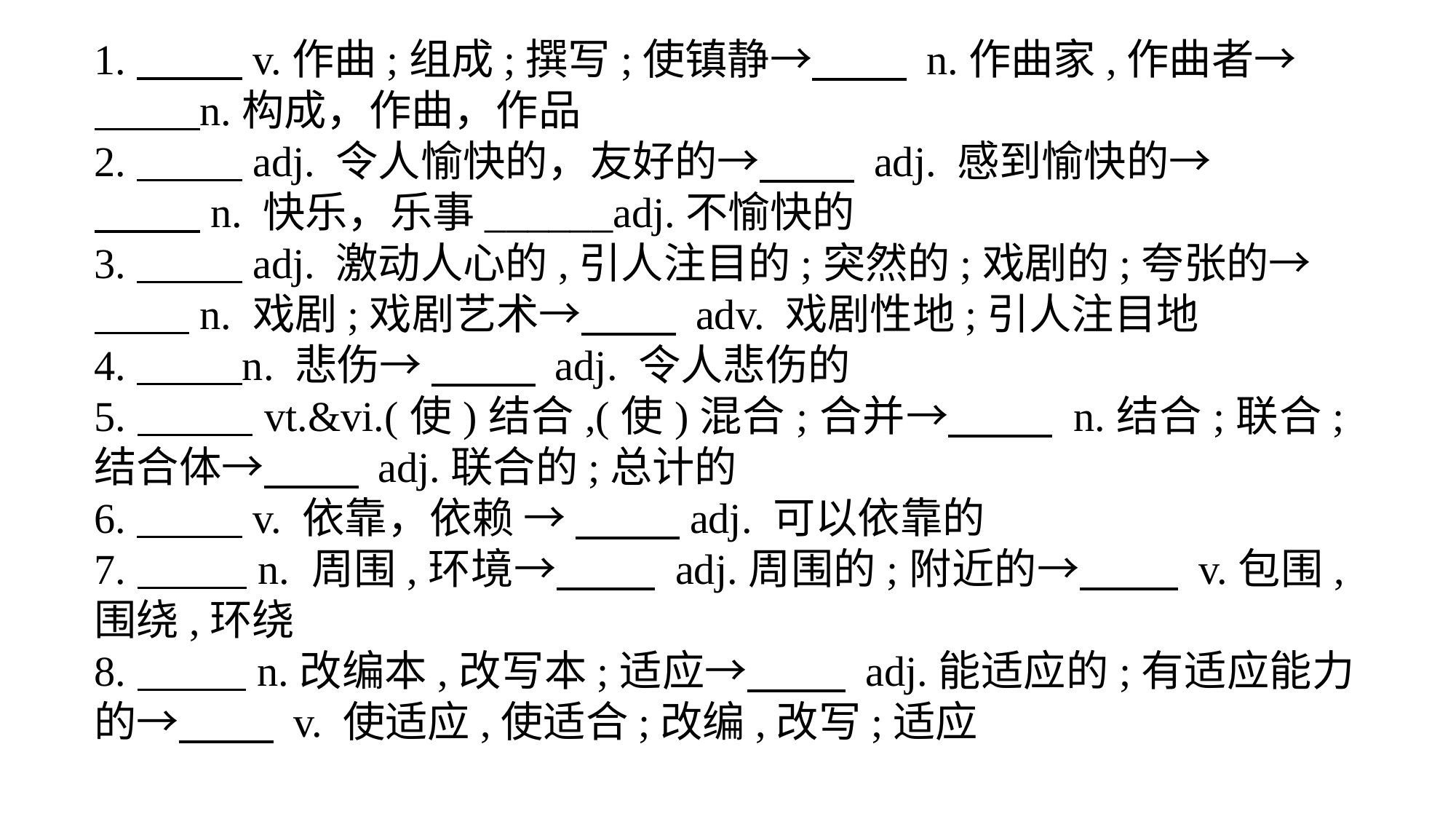

1.            v.作曲;组成;撰写;使镇静→           n.作曲家,作曲者→
          n.构成，作曲，作品
2.            adj. 令人愉快的，友好的→           adj. 感到愉快的→
           n. 快乐，乐事______adj.不愉快的
3.            adj. 激动人心的,引人注目的;突然的;戏剧的;夸张的→
          n. 戏剧;戏剧艺术→           adv. 戏剧性地;引人注目地
4.           n. 悲伤→             adj. 令人悲伤的
5.            vt.&vi.(使)结合,(使)混合;合并→           n.结合;联合;结合体→           adj.联合的;总计的
6.            v. 依靠，依赖 →            adj. 可以依靠的
7.            n. 周围,环境→           adj.周围的;附近的→           v.包围,围绕,环绕
8.            n.改编本,改写本;适应→           adj.能适应的;有适应能力的→           v. 使适应,使适合;改编,改写;适应